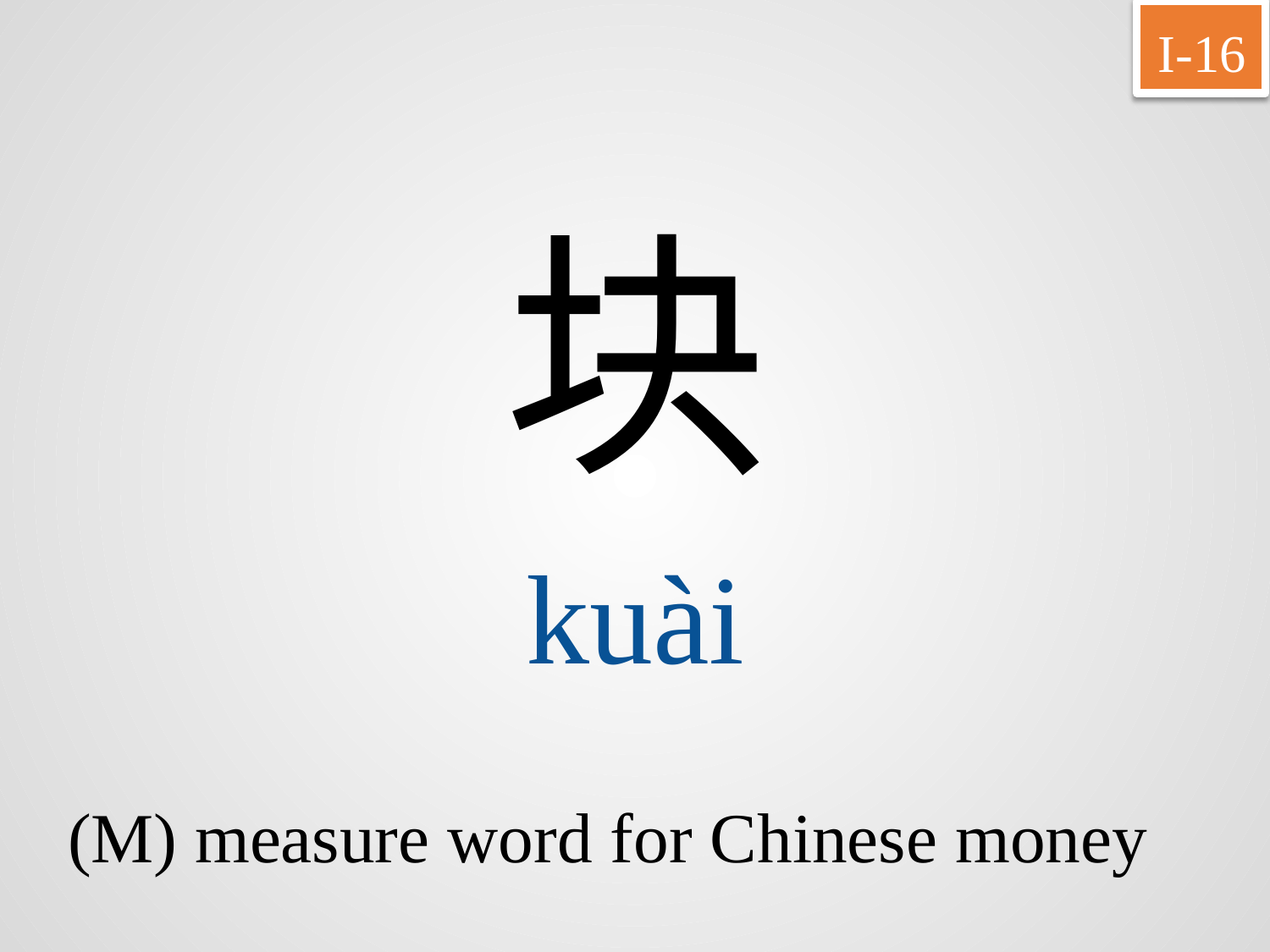

I-16

块
kuài
(M) measure word for Chinese money